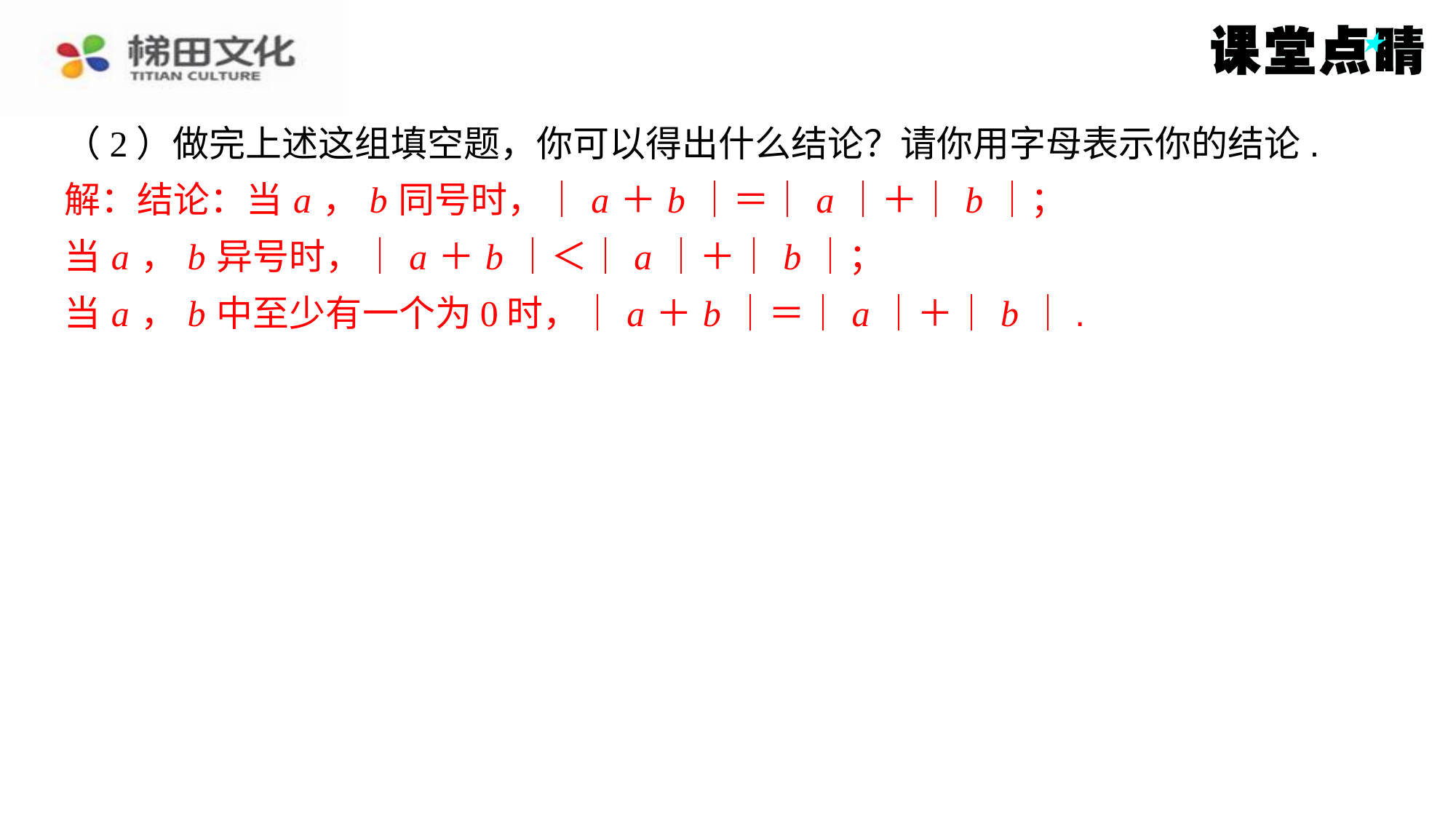

（2）做完上述这组填空题，你可以得出什么结论？请你用字母表示你的结论.
解：结论：当 a ， b 同号时，｜ a ＋ b ｜＝｜ a ｜＋｜ b ｜；
当 a ， b 异号时，｜ a ＋ b ｜＜｜ a ｜＋｜ b ｜；
当 a ， b 中至少有一个为0时，｜ a ＋ b ｜＝｜ a ｜＋｜ b ｜.
解：结论：当 a ， b 同号时，｜ a ＋ b ｜＝｜ a ｜＋｜ b ｜；
当 a ， b 异号时，｜ a ＋ b ｜＜｜ a ｜＋｜ b ｜；
当 a ， b 中至少有一个为0时，｜ a ＋ b ｜＝｜ a ｜＋｜ b ｜.